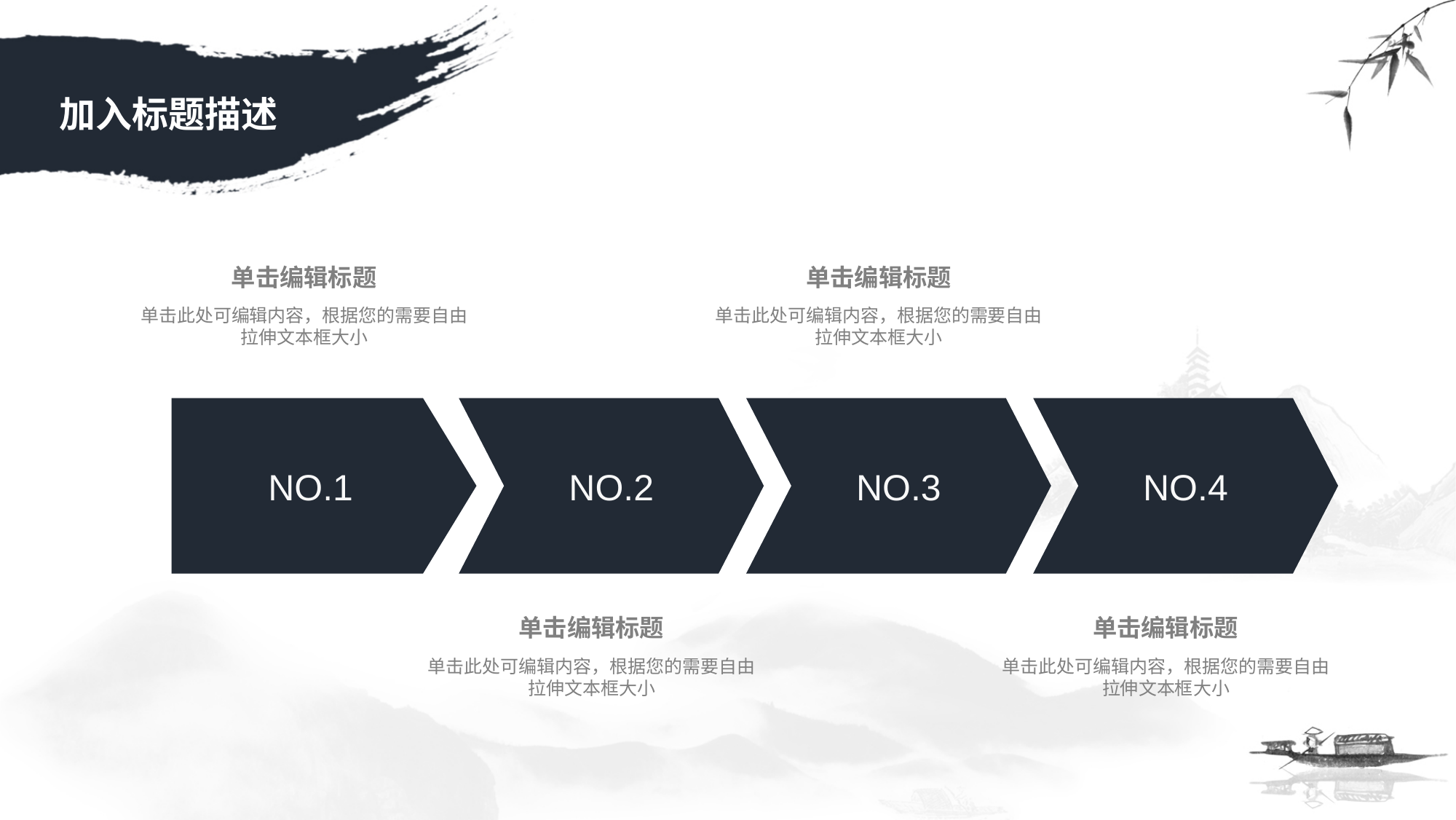

加入标题描述
单击编辑标题
单击编辑标题
单击此处可编辑内容，根据您的需要自由拉伸文本框大小
单击此处可编辑内容，根据您的需要自由拉伸文本框大小
NO.1
NO.2
NO.3
NO.4
单击编辑标题
单击编辑标题
单击此处可编辑内容，根据您的需要自由拉伸文本框大小
单击此处可编辑内容，根据您的需要自由拉伸文本框大小